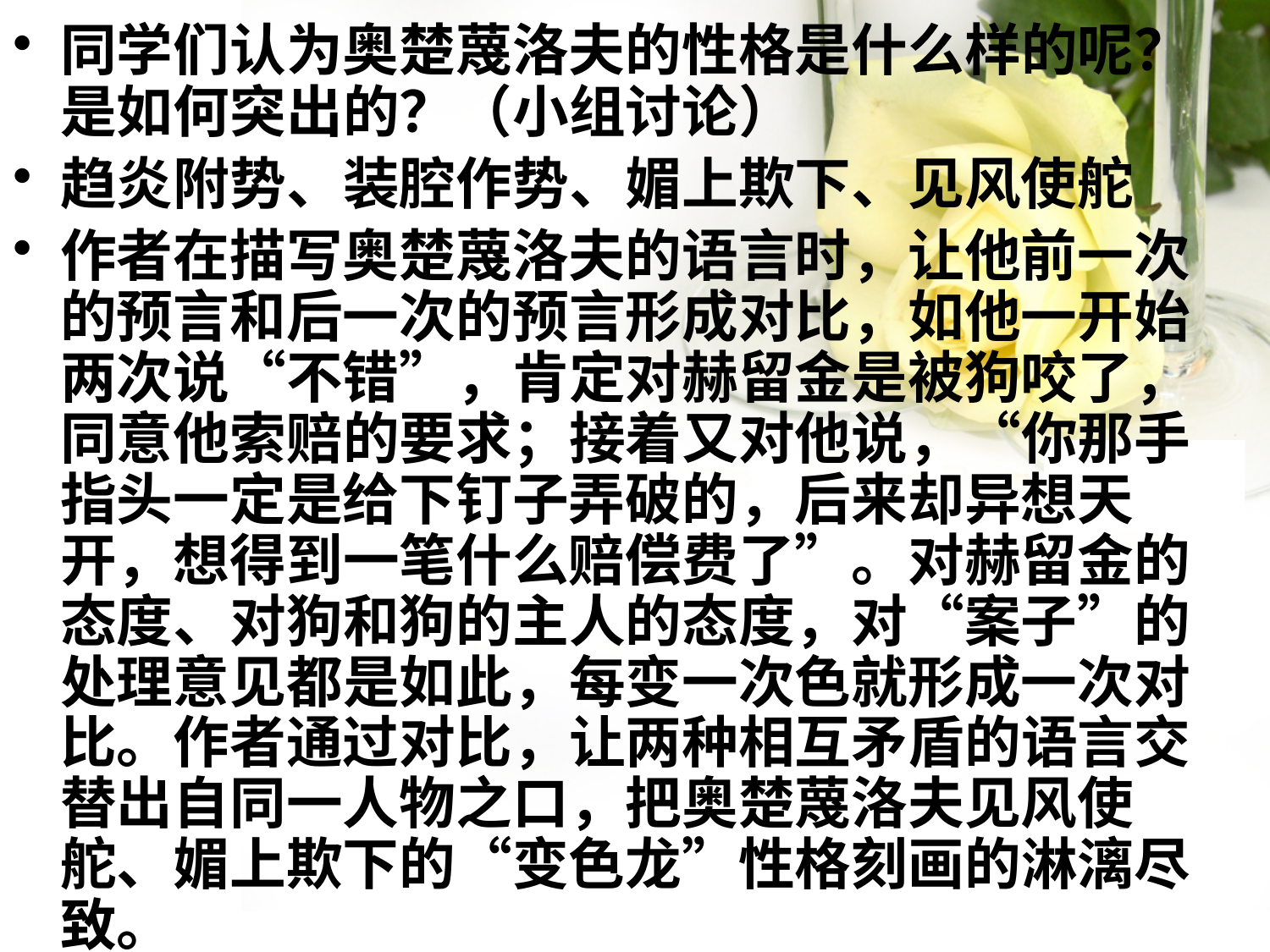

同学们认为奥楚蔑洛夫的性格是什么样的呢？是如何突出的？（小组讨论）
趋炎附势、装腔作势、媚上欺下、见风使舵
作者在描写奥楚蔑洛夫的语言时，让他前一次的预言和后一次的预言形成对比，如他一开始两次说“不错”，肯定对赫留金是被狗咬了，同意他索赔的要求；接着又对他说，“你那手指头一定是给下钉子弄破的，后来却异想天开，想得到一笔什么赔偿费了”。对赫留金的态度、对狗和狗的主人的态度，对“案子”的处理意见都是如此，每变一次色就形成一次对比。作者通过对比，让两种相互矛盾的语言交替出自同一人物之口，把奥楚蔑洛夫见风使舵、媚上欺下的“变色龙”性格刻画的淋漓尽致。